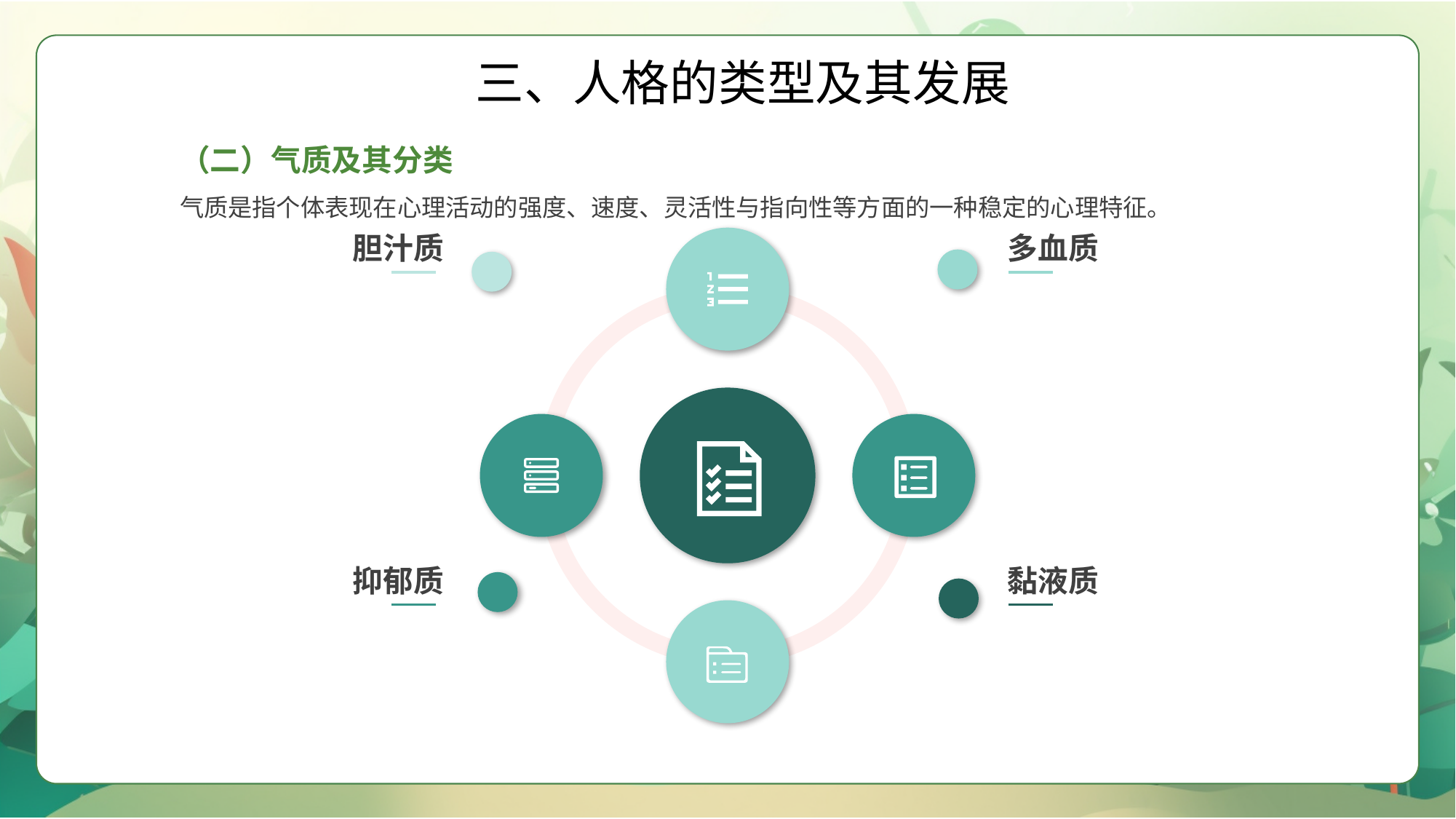

三、人格的类型及其发展
（二）气质及其分类
气质是指个体表现在心理活动的强度、速度、灵活性与指向性等方面的一种稳定的心理特征。
胆汁质
多血质

抑郁质
黏液质